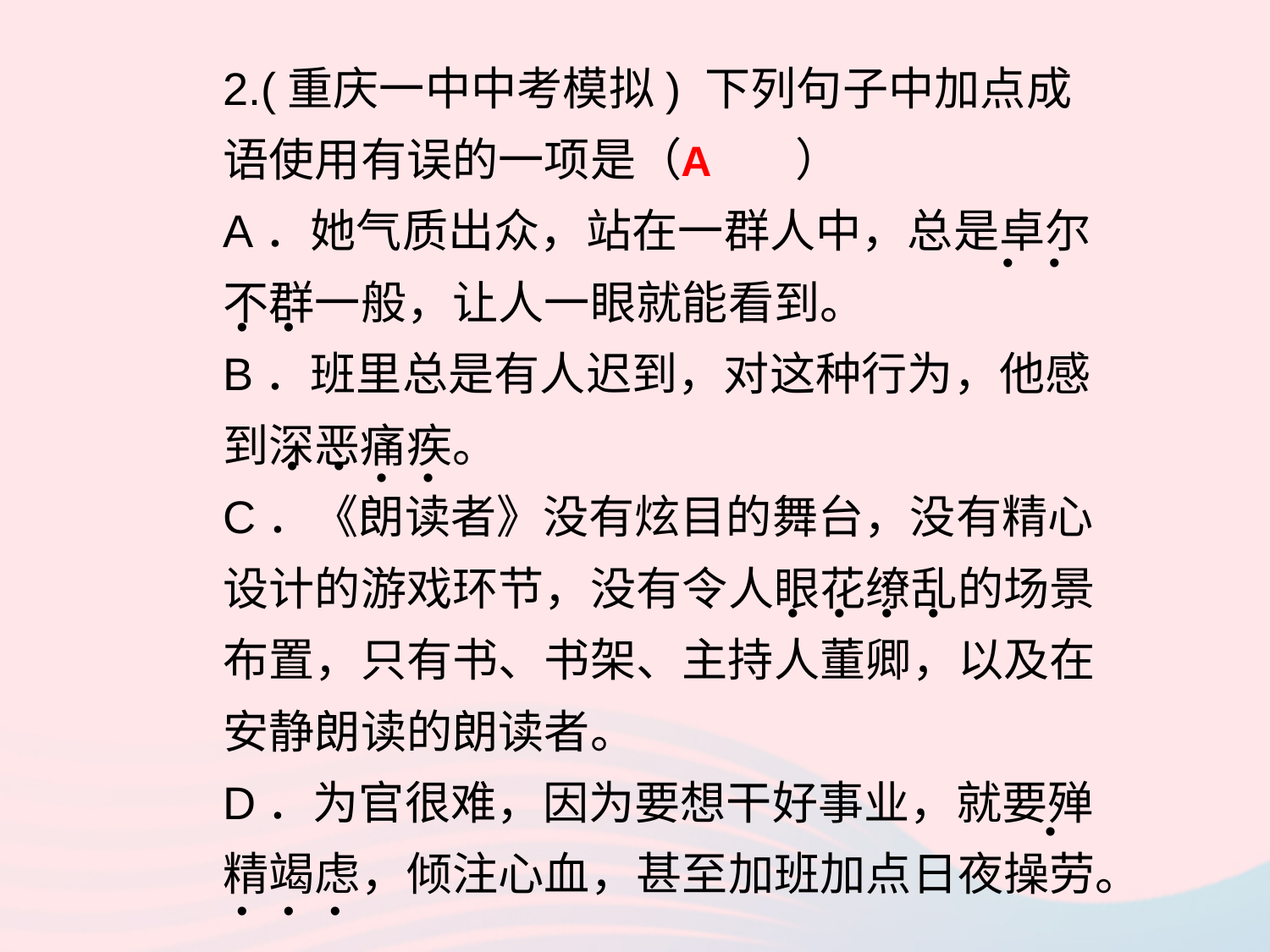

2.(重庆一中中考模拟) 下列句子中加点成语使用有误的一项是（           ）
A．她气质出众，站在一群人中，总是卓尔不群一般，让人一眼就能看到。
B．班里总是有人迟到，对这种行为，他感到深恶痛疾。
C．《朗读者》没有炫目的舞台，没有精心设计的游戏环节，没有令人眼花缭乱的场景布置，只有书、书架、主持人董卿，以及在安静朗读的朗读者。
D．为官很难，因为要想干好事业，就要殚精竭虑，倾注心血，甚至加班加点日夜操劳。
A
•    •
•    •
•    •
•    •
•    •
•    •
•
•    •    •